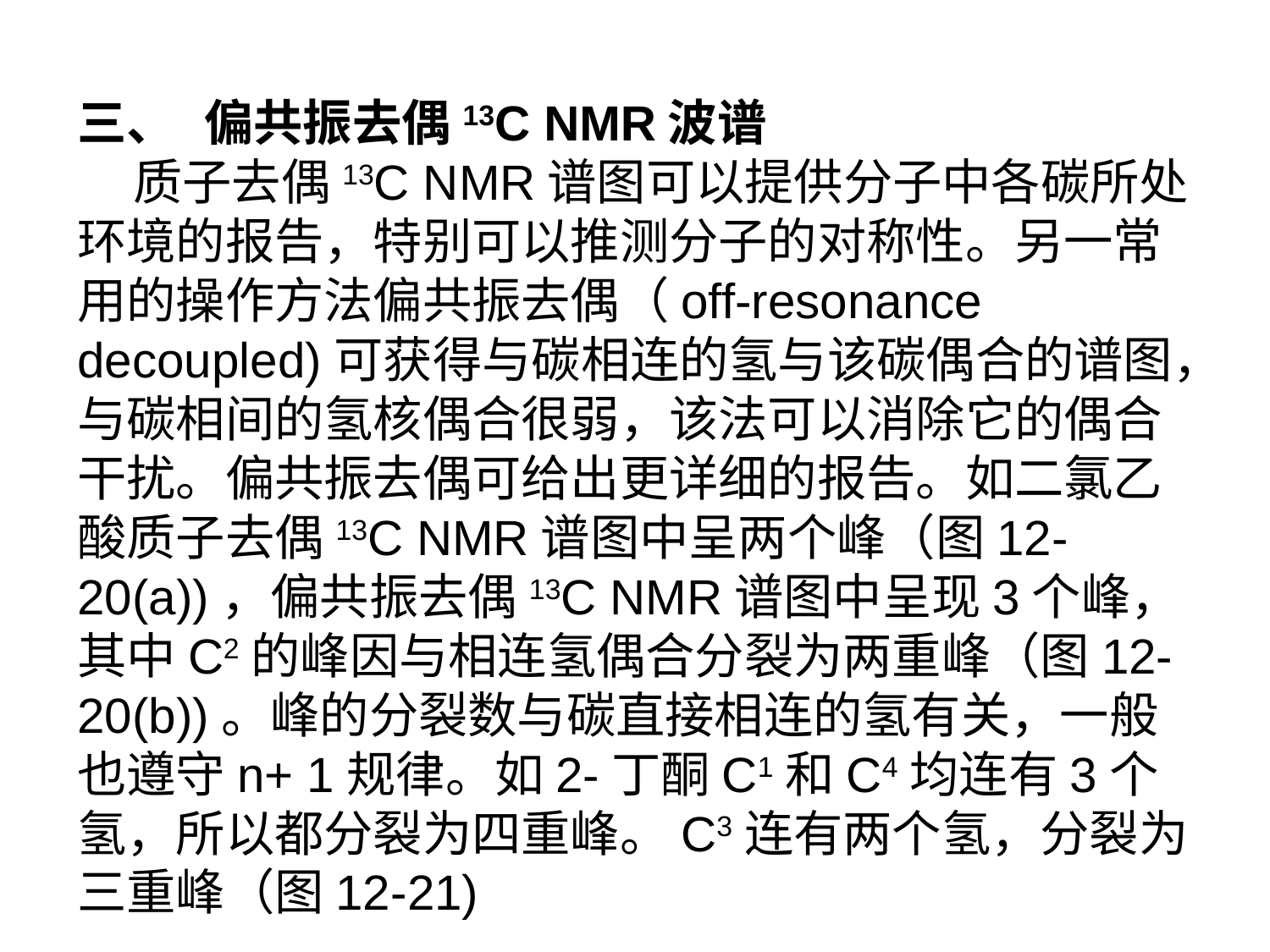

三、	偏共振去偶13C NMR波谱
    质子去偶13C NMR谱图可以提供分子中各碳所处环境的报告，特别可以推测分子的对称性。另一常用的操作方法偏共振去偶（off-resonance decoupled)可获得与碳相连的氢与该碳偶合的谱图，与碳相间的氢核偶合很弱，该法可以消除它的偶合干扰。偏共振去偶可给出更详细的报告。如二氯乙酸质子去偶13C NMR谱图中呈两个峰（图12-20(a))，偏共振去偶13C NMR谱图中呈现3个峰，其中C2的峰因与相连氢偶合分裂为两重峰（图12-20(b))。峰的分裂数与碳直接相连的氢有关，一般也遵守n+ 1规律。如2-丁酮C1和C4均连有3个氢，所以都分裂为四重峰。C3连有两个氢，分裂为三重峰（图12-21)